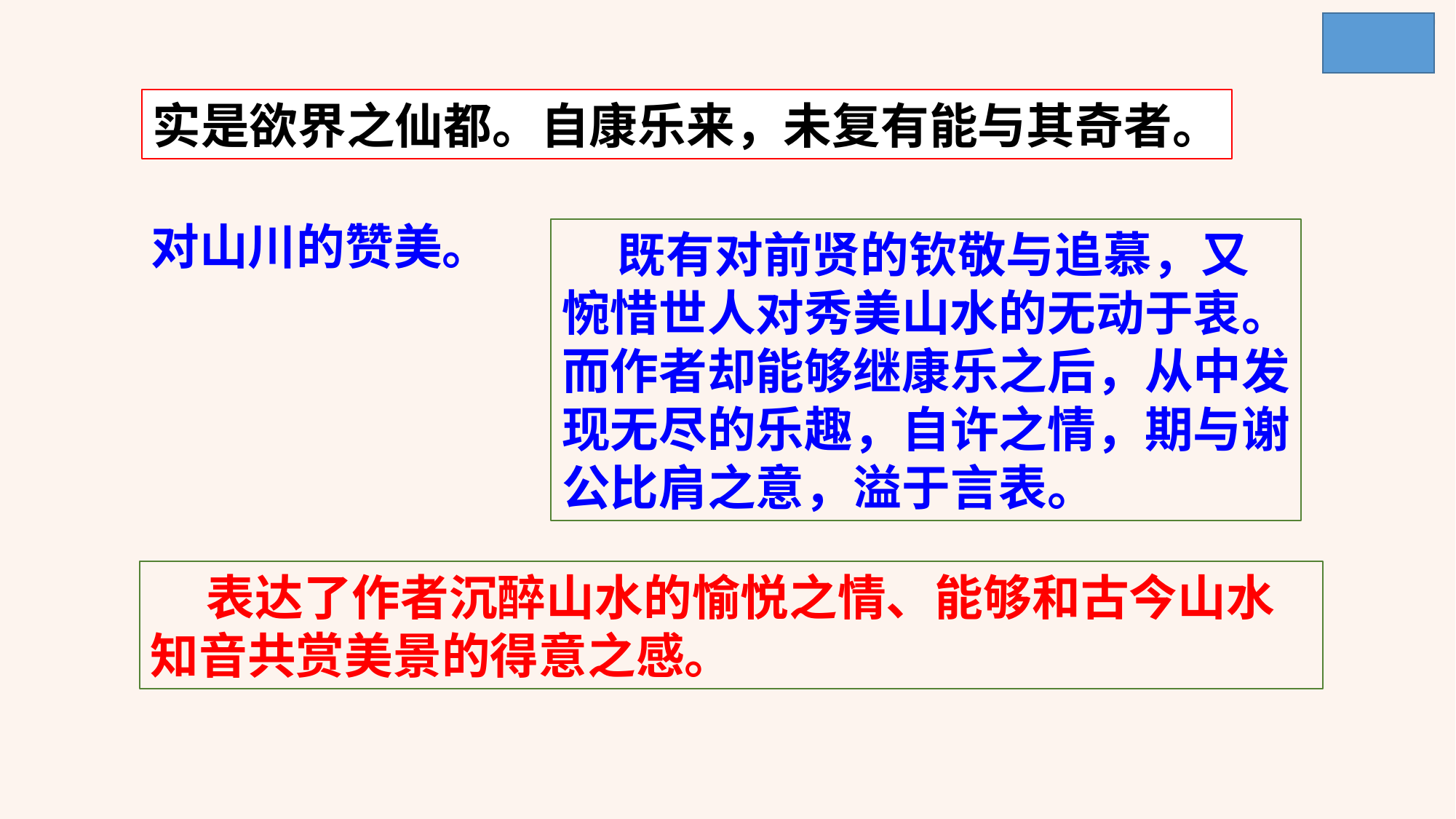

实是欲界之仙都。自康乐来，未复有能与其奇者。
对山川的赞美。
    既有对前贤的钦敬与追慕，又
惋惜世人对秀美山水的无动于衷。
而作者却能够继康乐之后，从中发
现无尽的乐趣，自许之情，期与谢
公比肩之意，溢于言表。
    表达了作者沉醉山水的愉悦之情、能够和古今山水知音共赏美景的得意之感。